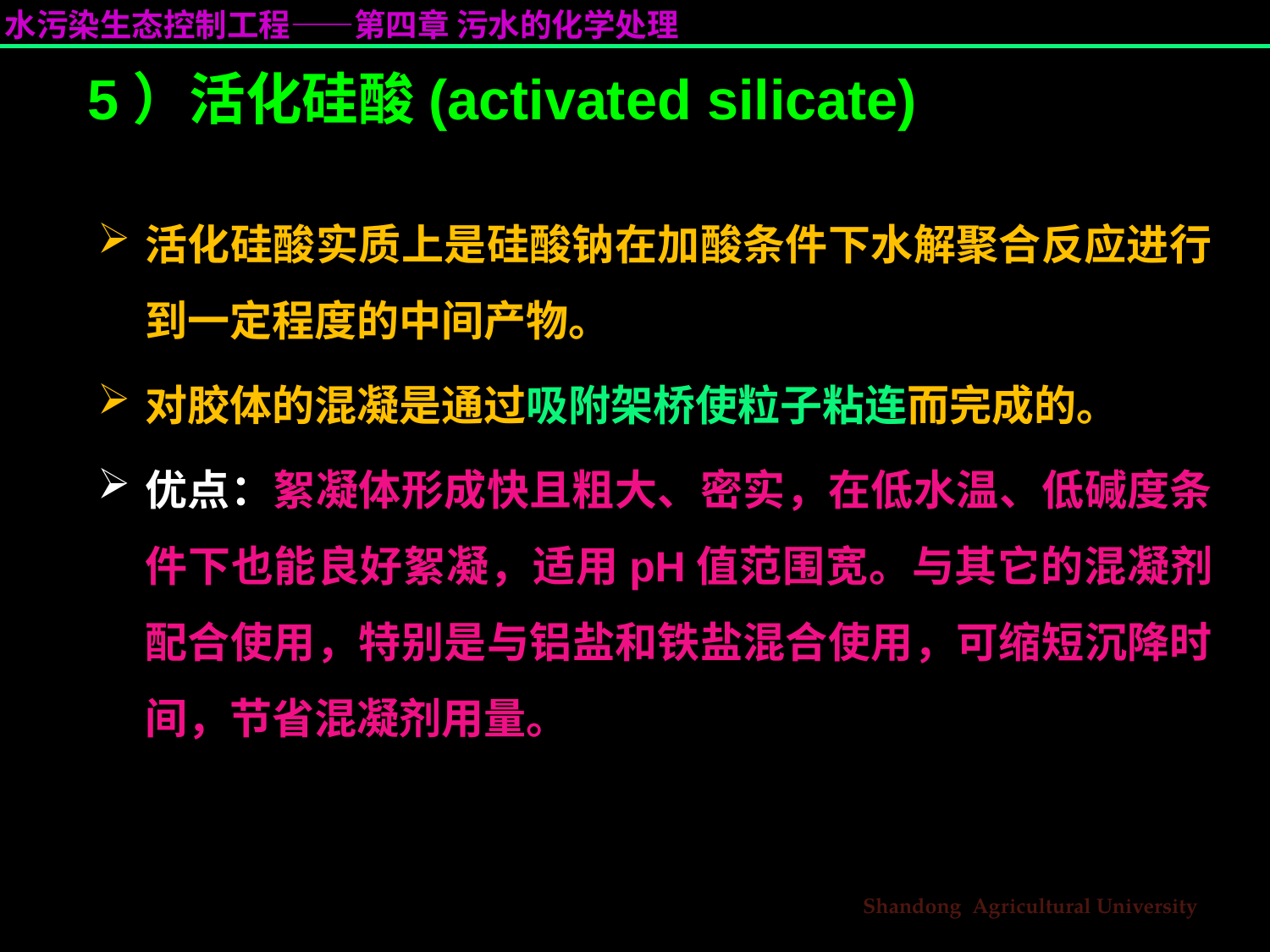

# 5）活化硅酸(activated silicate)
活化硅酸实质上是硅酸钠在加酸条件下水解聚合反应进行到一定程度的中间产物。
对胶体的混凝是通过吸附架桥使粒子粘连而完成的。
优点：絮凝体形成快且粗大、密实，在低水温、低碱度条件下也能良好絮凝，适用pH值范围宽。与其它的混凝剂配合使用，特别是与铝盐和铁盐混合使用，可缩短沉降时间，节省混凝剂用量。